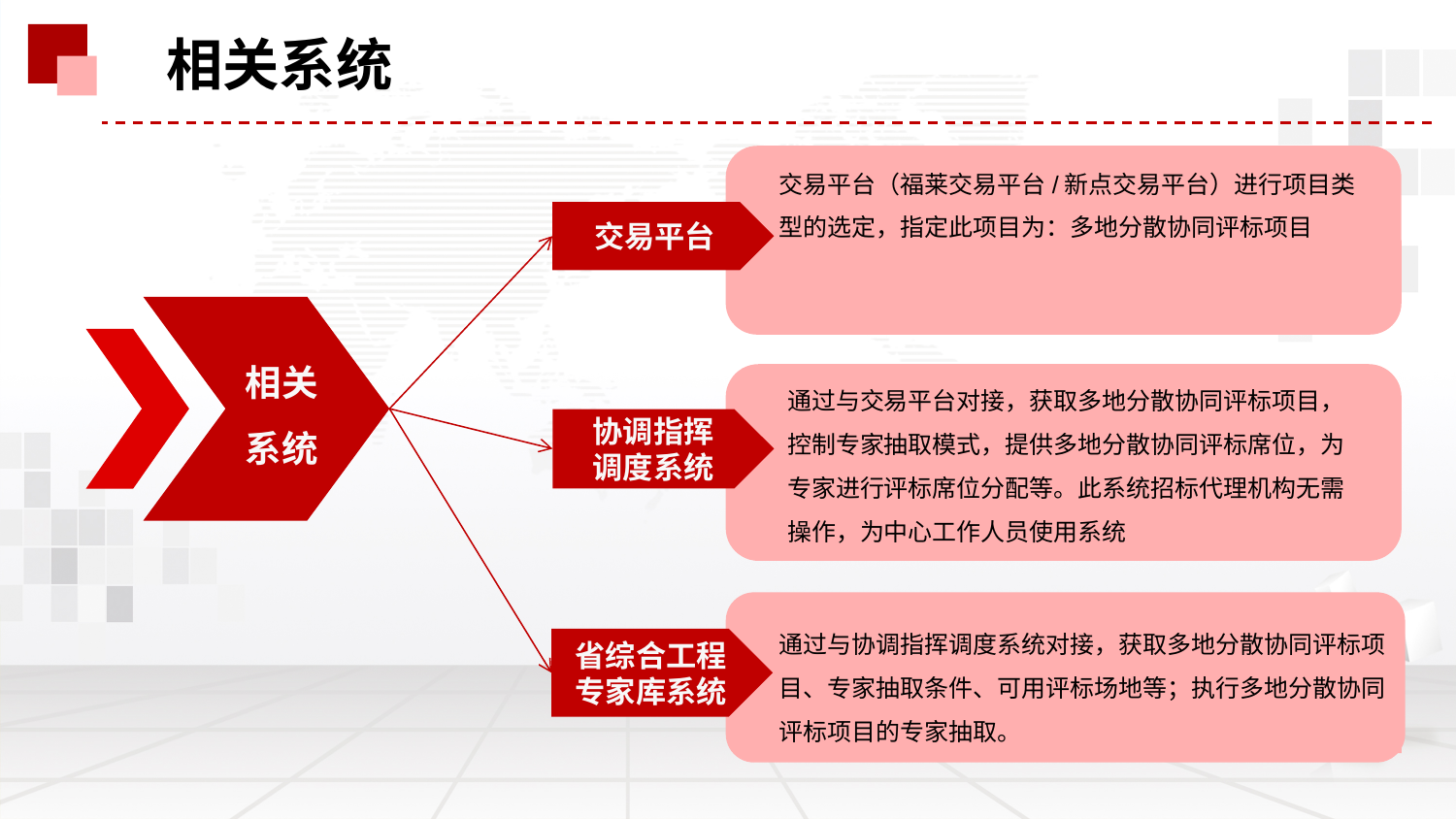

相关系统

交易平台（福莱交易平台/新点交易平台）进行项目类型的选定，指定此项目为：多地分散协同评标项目
交易平台

相关
系统

通过与交易平台对接，获取多地分散协同评标项目，控制专家抽取模式，提供多地分散协同评标席位，为专家进行评标席位分配等。此系统招标代理机构无需操作，为中心工作人员使用系统
协调指挥
调度系统

通过与协调指挥调度系统对接，获取多地分散协同评标项目、专家抽取条件、可用评标场地等；执行多地分散协同评标项目的专家抽取。
省综合工程专家库系统